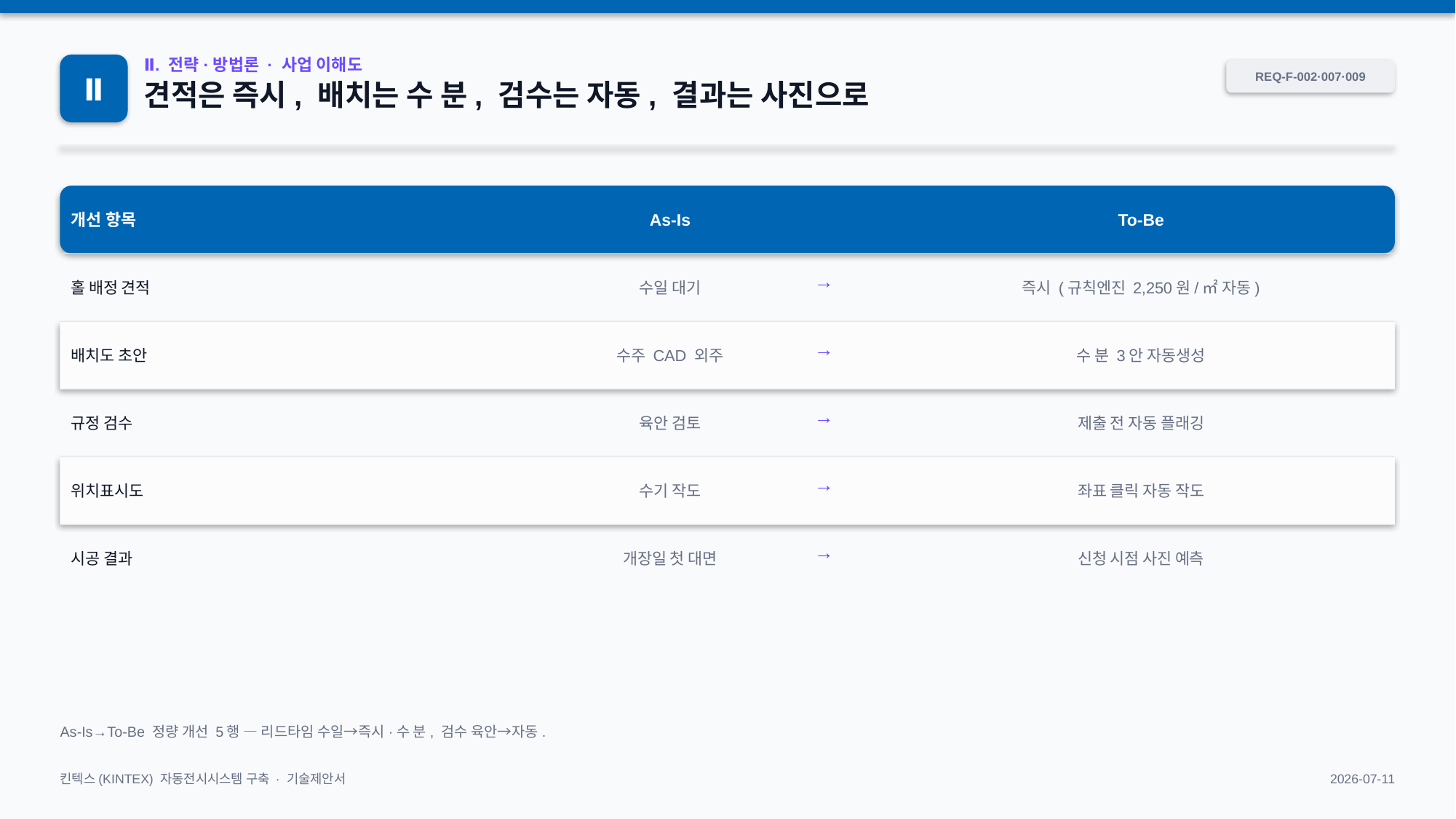

Ⅱ
Ⅱ. 전략·방법론 · 사업 이해도

REQ-F-002·007·009
견적은 즉시, 배치는 수 분, 검수는 자동, 결과는 사진으로

개선 항목
As-Is
To-Be

홀 배정 견적
수일 대기
→
즉시 (규칙엔진 2,250원/㎡ 자동)

배치도 초안
수주 CAD 외주
→
수 분 3안 자동생성

규정 검수
육안 검토
→
제출 전 자동 플래깅

위치표시도
수기 작도
→
좌표 클릭 자동 작도

시공 결과
개장일 첫 대면
→
신청 시점 사진 예측
As-Is→To-Be 정량 개선 5행 — 리드타임 수일→즉시·수 분, 검수 육안→자동.
킨텍스(KINTEX) 자동전시시스템 구축 · 기술제안서
2026-07-11